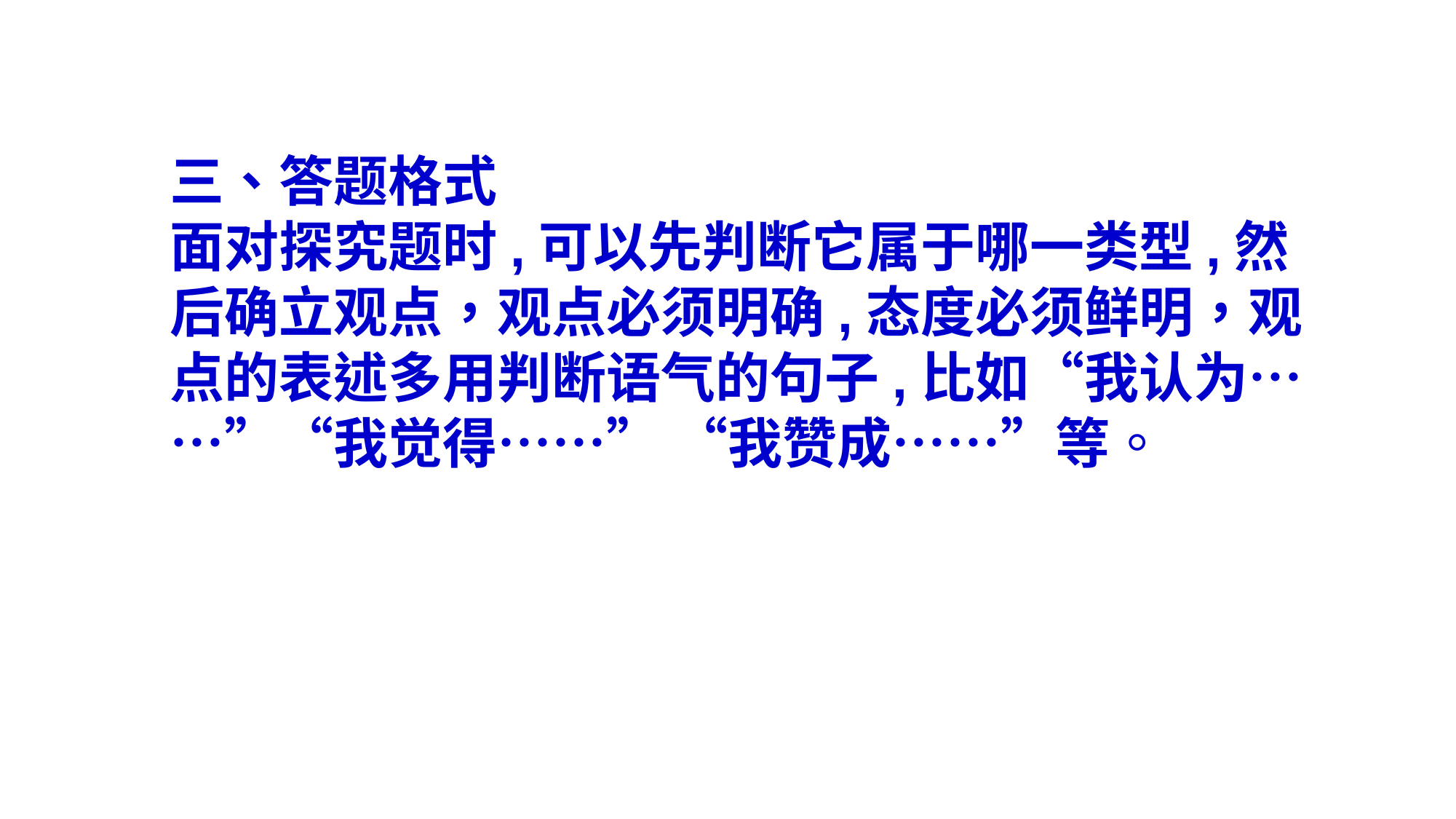

三、答题格式
面对探究题时,可以先判断它属于哪一类型,然后确立观点，观点必须明确,态度必须鲜明，观点的表述多用判断语气的句子,比如“我认为……”“我觉得……” “我赞成……”等。
34